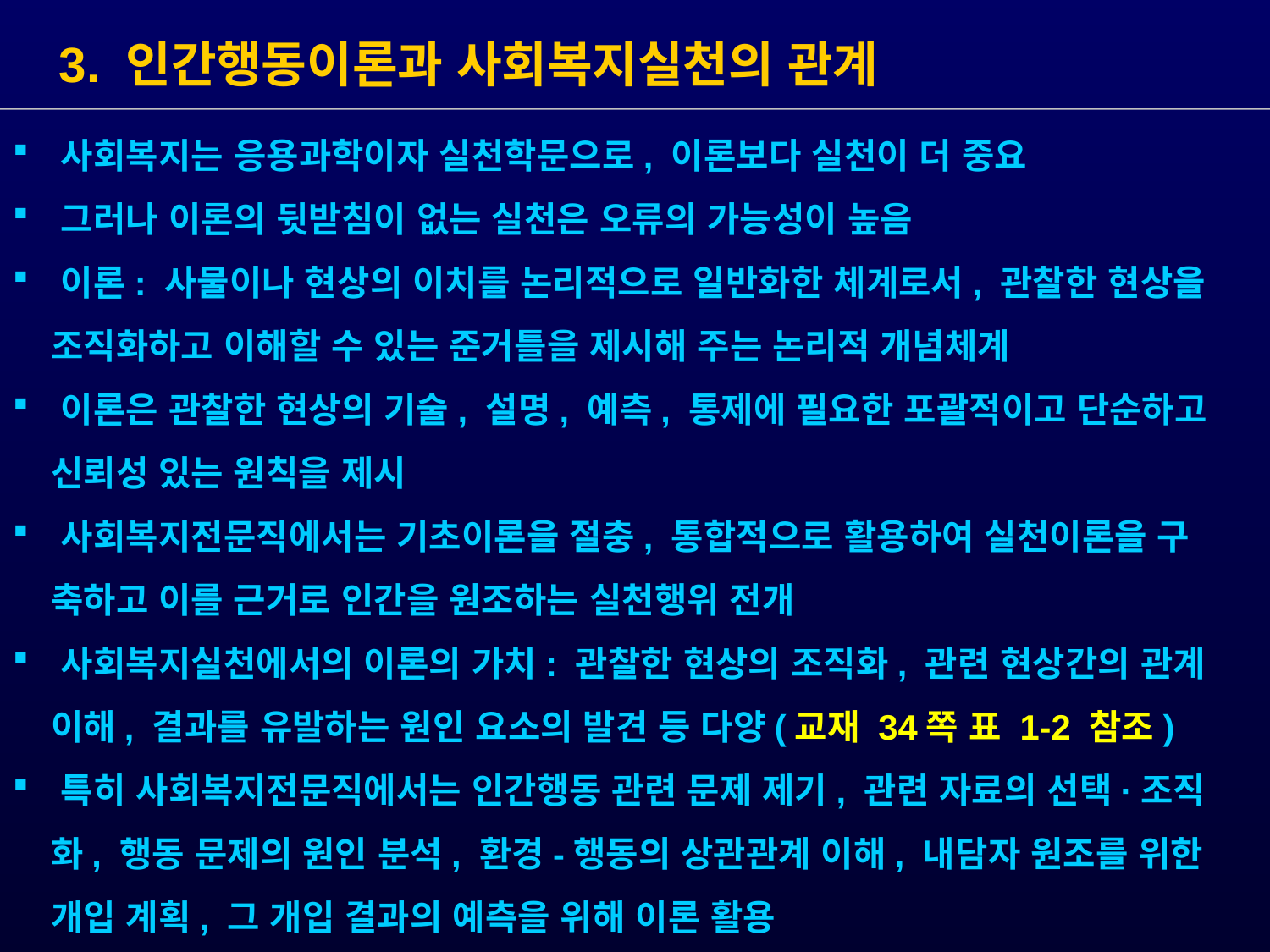

3. 인간행동이론과 사회복지실천의 관계
 사회복지는 응용과학이자 실천학문으로, 이론보다 실천이 더 중요
 그러나 이론의 뒷받침이 없는 실천은 오류의 가능성이 높음
 이론: 사물이나 현상의 이치를 논리적으로 일반화한 체계로서, 관찰한 현상을
   조직화하고 이해할 수 있는 준거틀을 제시해 주는 논리적 개념체계
 이론은 관찰한 현상의 기술, 설명, 예측, 통제에 필요한 포괄적이고 단순하고
   신뢰성 있는 원칙을 제시
 사회복지전문직에서는 기초이론을 절충, 통합적으로 활용하여 실천이론을 구
   축하고 이를 근거로 인간을 원조하는 실천행위 전개
 사회복지실천에서의 이론의 가치: 관찰한 현상의 조직화, 관련 현상간의 관계
   이해, 결과를 유발하는 원인 요소의 발견 등 다양(교재 34쪽 표 1-2 참조)
 특히 사회복지전문직에서는 인간행동 관련 문제 제기, 관련 자료의 선택·조직
   화, 행동 문제의 원인 분석, 환경-행동의 상관관계 이해, 내담자 원조를 위한
   개입 계획, 그 개입 결과의 예측을 위해 이론 활용